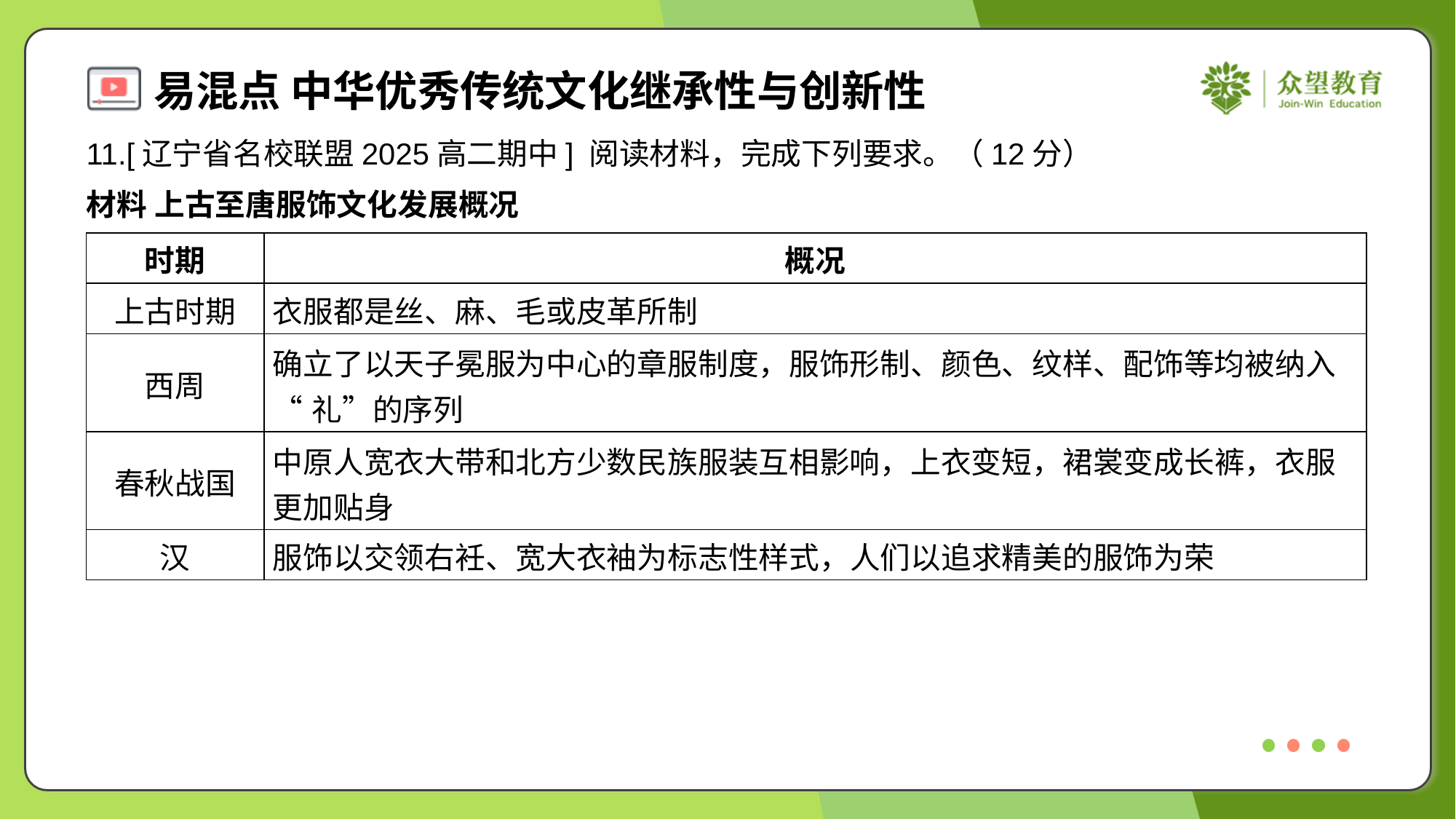

11.[辽宁省名校联盟2025高二期中] 阅读材料，完成下列要求。（12分）
材料 上古至唐服饰文化发展概况
| 时期 | 概况 |
| --- | --- |
| 上古时期 | 衣服都是丝、麻、毛或皮革所制 |
| 西周 | 确立了以天子冕服为中心的章服制度，服饰形制、颜色、纹样、配饰等均被纳入 “礼”的序列 |
| 春秋战国 | 中原人宽衣大带和北方少数民族服装互相影响，上衣变短，裙裳变成长裤，衣服 更加贴身 |
| 汉 | 服饰以交领右衽、宽大衣袖为标志性样式，人们以追求精美的服饰为荣 |